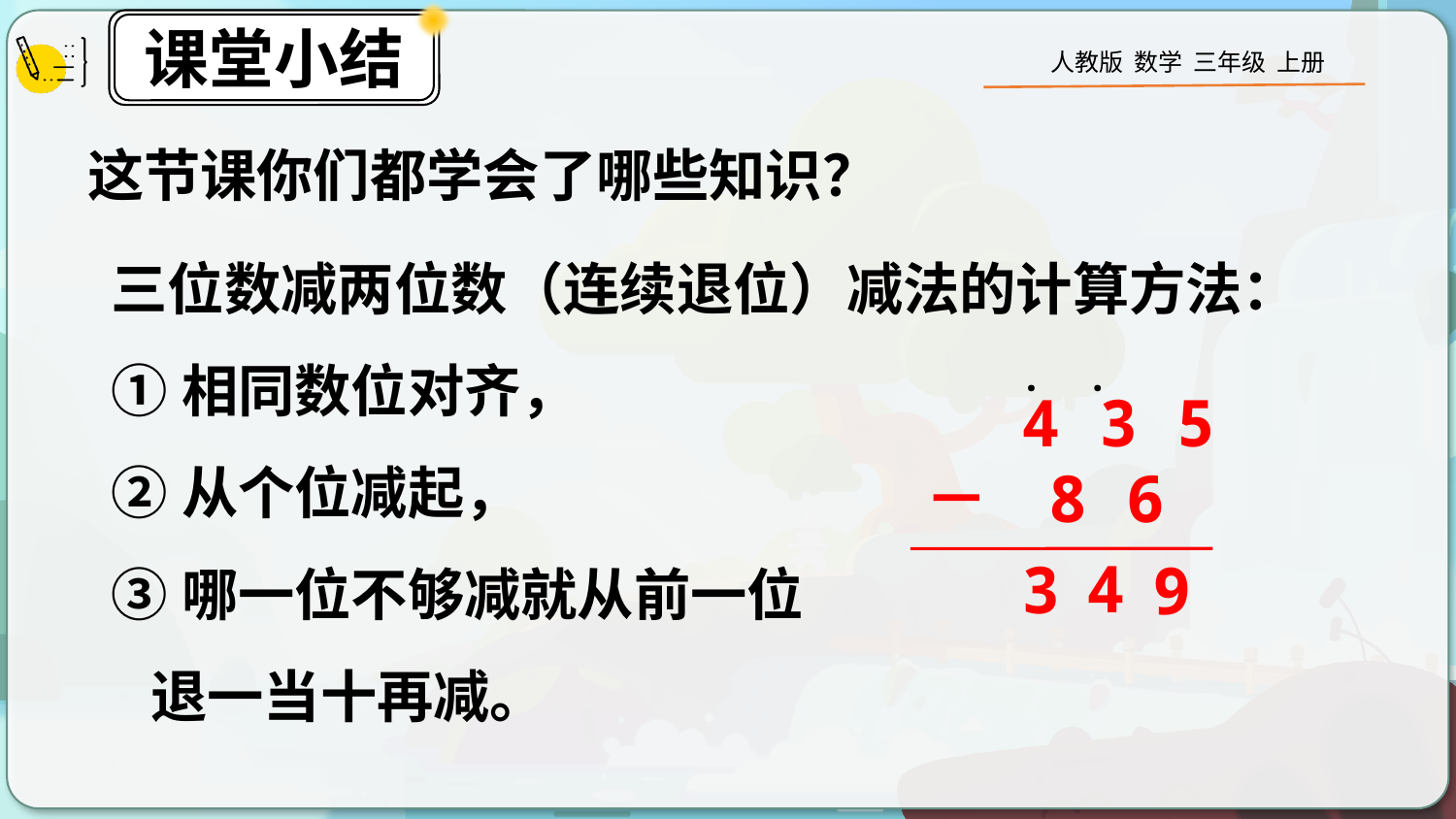

这节课你们都学会了哪些知识？
三位数减两位数（连续退位）减法的计算方法：
①相同数位对齐，
②从个位减起，
③哪一位不够减就从前一位
  退一当十再减。
·
·
4 3 5
－   8 6
4
3
9